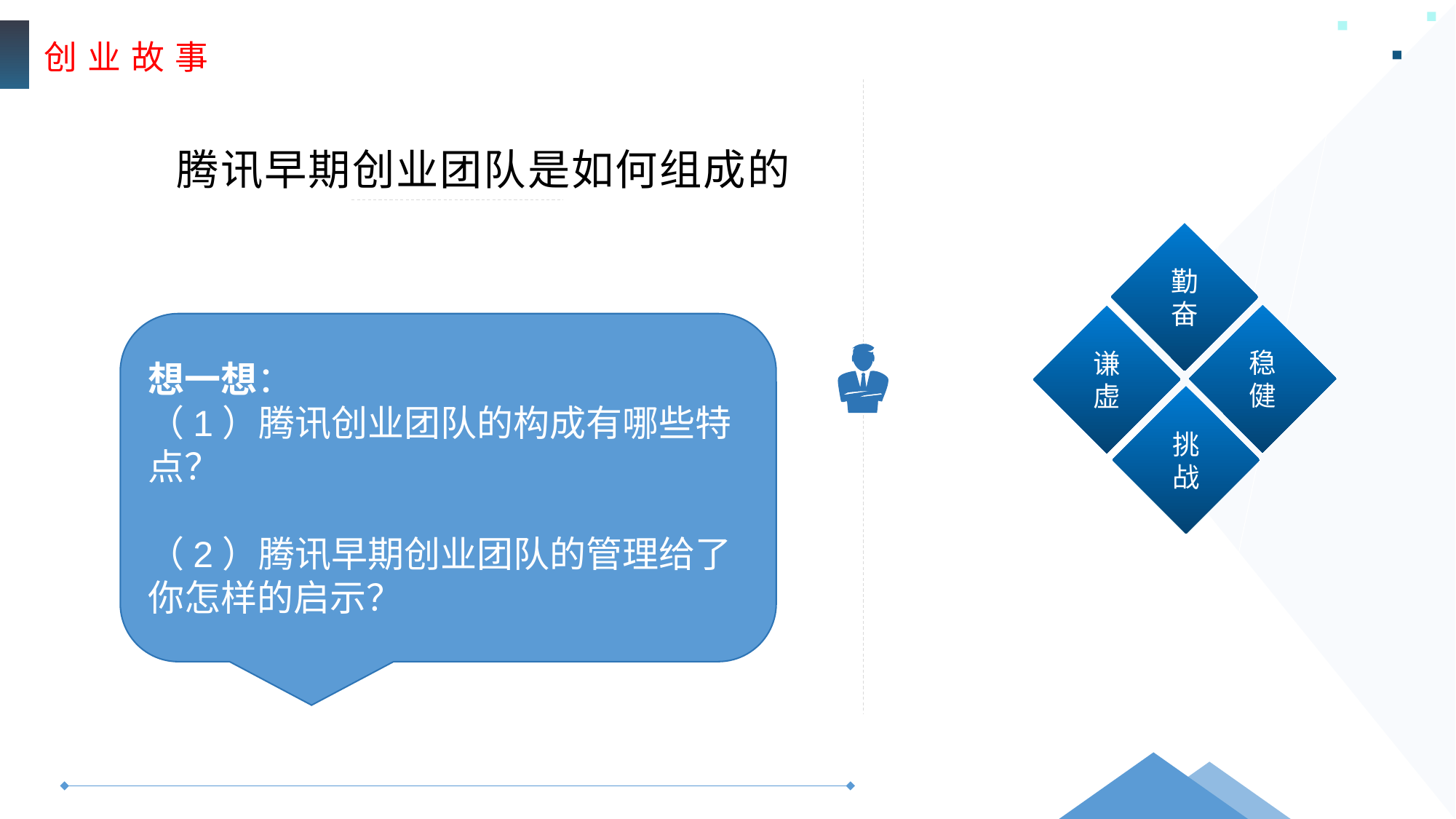

创 业 故 事

腾讯早期创业团队是如何组成的
勤奋
稳健
谦虚
挑战
想一想：
（1）腾讯创业团队的构成有哪些特点？

（2）腾讯早期创业团队的管理给了你怎样的启示？